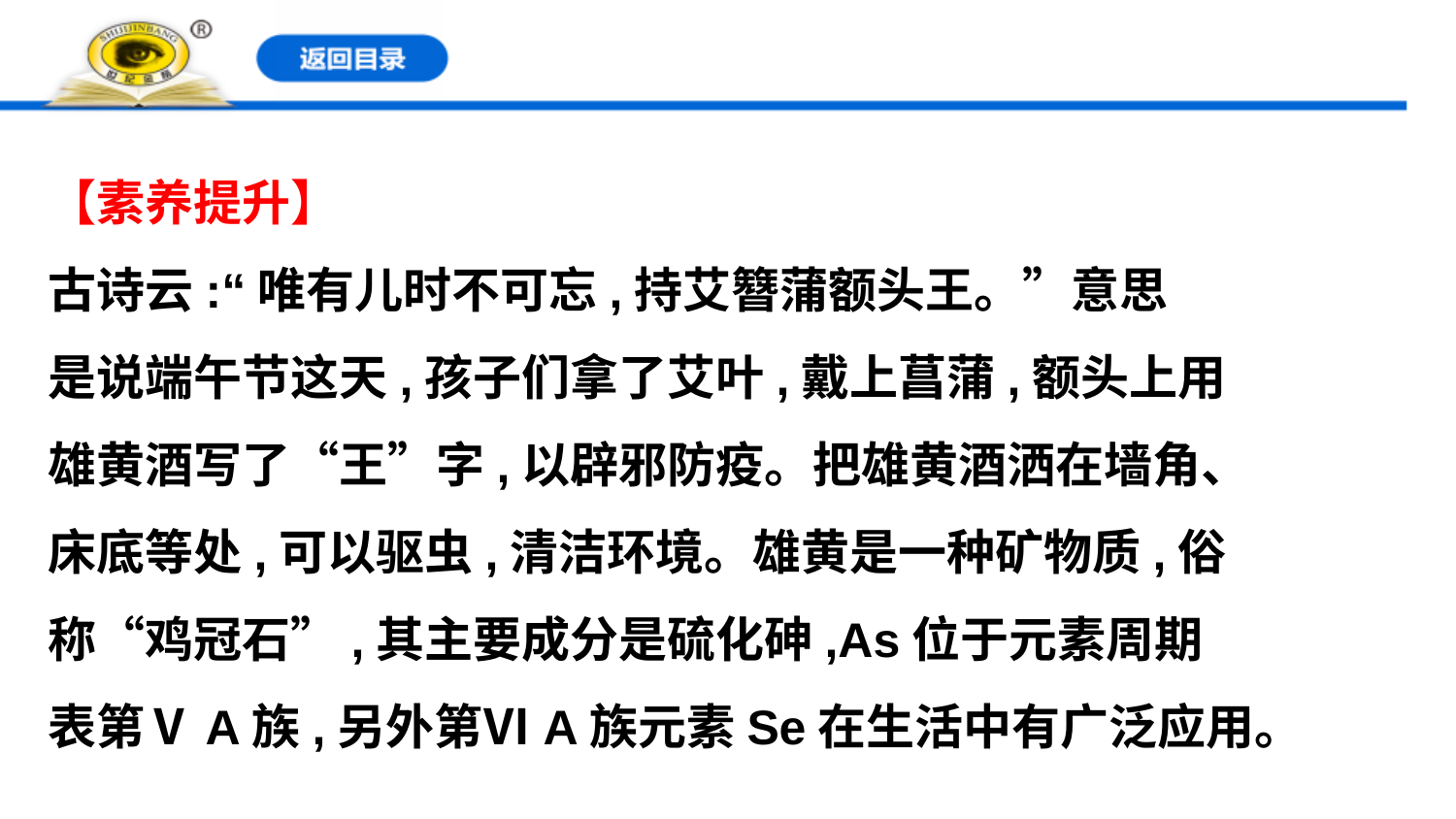

【素养提升】
古诗云:“唯有儿时不可忘,持艾簪蒲额头王。”意思
是说端午节这天,孩子们拿了艾叶,戴上菖蒲,额头上用
雄黄酒写了“王”字,以辟邪防疫。把雄黄酒洒在墙角、
床底等处,可以驱虫,清洁环境。雄黄是一种矿物质,俗
称“鸡冠石”,其主要成分是硫化砷,As位于元素周期
表第ⅤA族,另外第ⅥA族元素Se在生活中有广泛应用。